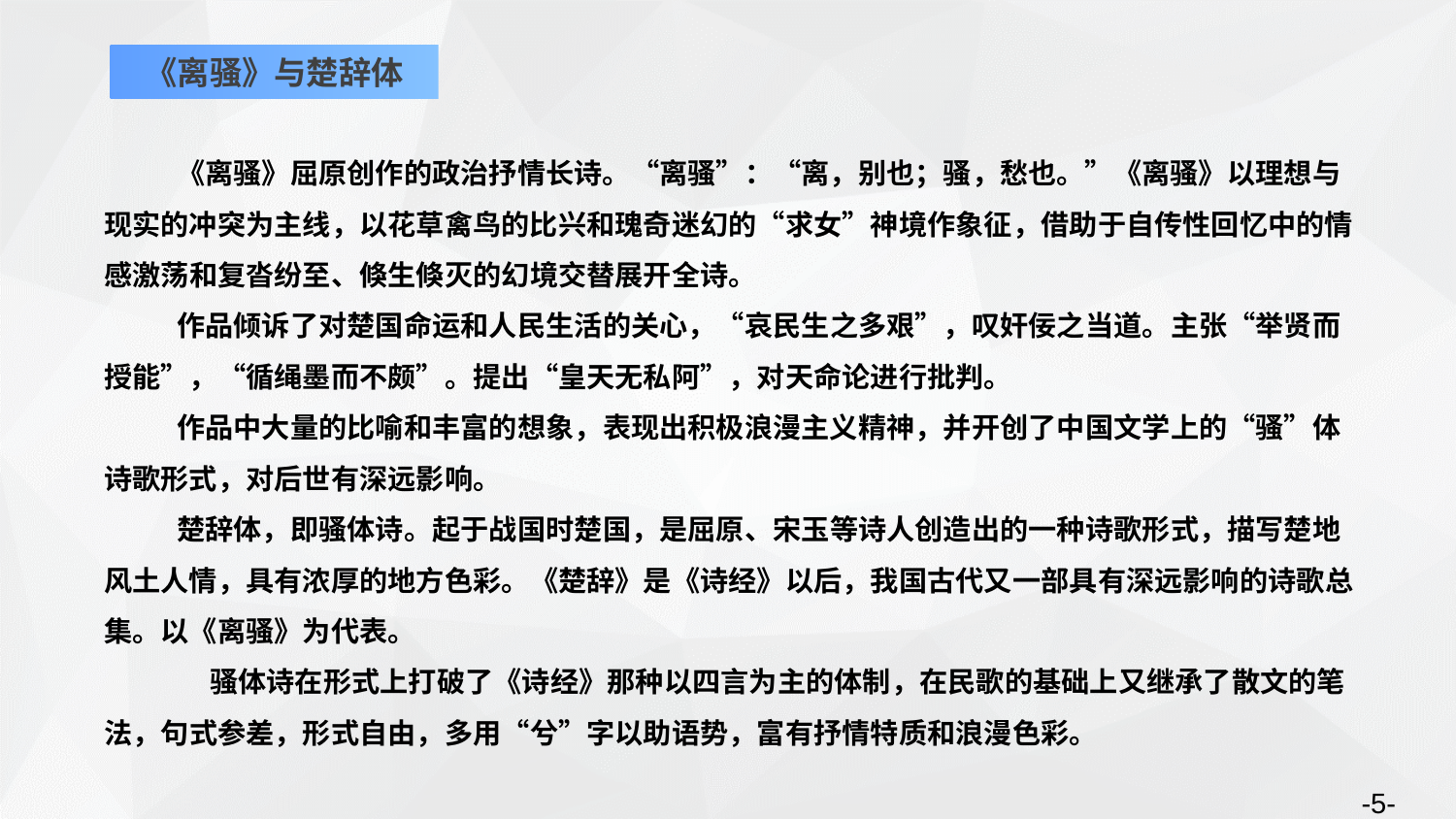

《离骚》与楚辞体
《离骚》屈原创作的政治抒情长诗。“离骚”：“离，别也；骚，愁也。”《离骚》以理想与现实的冲突为主线，以花草禽鸟的比兴和瑰奇迷幻的“求女”神境作象征，借助于自传性回忆中的情感激荡和复沓纷至、倏生倏灭的幻境交替展开全诗。
作品倾诉了对楚国命运和人民生活的关心，“哀民生之多艰”，叹奸佞之当道。主张“举贤而授能”，“循绳墨而不颇”。提出“皇天无私阿”，对天命论进行批判。
作品中大量的比喻和丰富的想象，表现出积极浪漫主义精神，并开创了中国文学上的“骚”体诗歌形式，对后世有深远影响。
楚辞体，即骚体诗。起于战国时楚国，是屈原、宋玉等诗人创造出的一种诗歌形式，描写楚地风土人情，具有浓厚的地方色彩。《楚辞》是《诗经》以后，我国古代又一部具有深远影响的诗歌总集。以《离骚》为代表。
    骚体诗在形式上打破了《诗经》那种以四言为主的体制，在民歌的基础上又继承了散文的笔法，句式参差，形式自由，多用“兮”字以助语势，富有抒情特质和浪漫色彩。
-5-